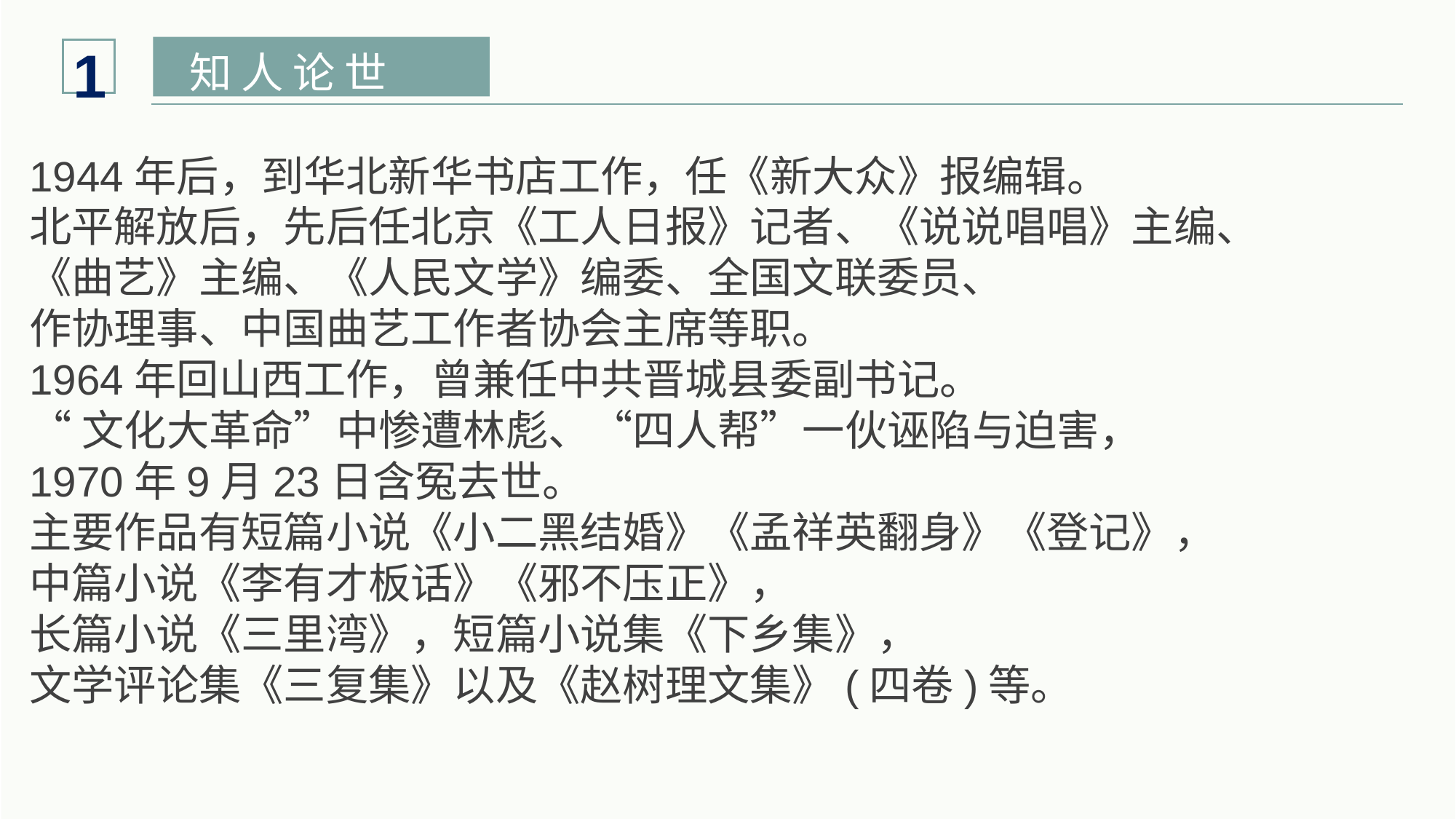

1
知 人 论 世

1944年后，到华北新华书店工作，任《新大众》报编辑。
北平解放后，先后任北京《工人日报》记者、《说说唱唱》主编、
《曲艺》主编、《人民文学》编委、全国文联委员、
作协理事、中国曲艺工作者协会主席等职。
1964年回山西工作，曾兼任中共晋城县委副书记。
“文化大革命”中惨遭林彪、“四人帮”一伙诬陷与迫害，
1970年9月23日含冤去世。
主要作品有短篇小说《小二黑结婚》《孟祥英翻身》《登记》，
中篇小说《李有才板话》《邪不压正》，
长篇小说《三里湾》，短篇小说集《下乡集》，
文学评论集《三复集》以及《赵树理文集》(四卷)等。